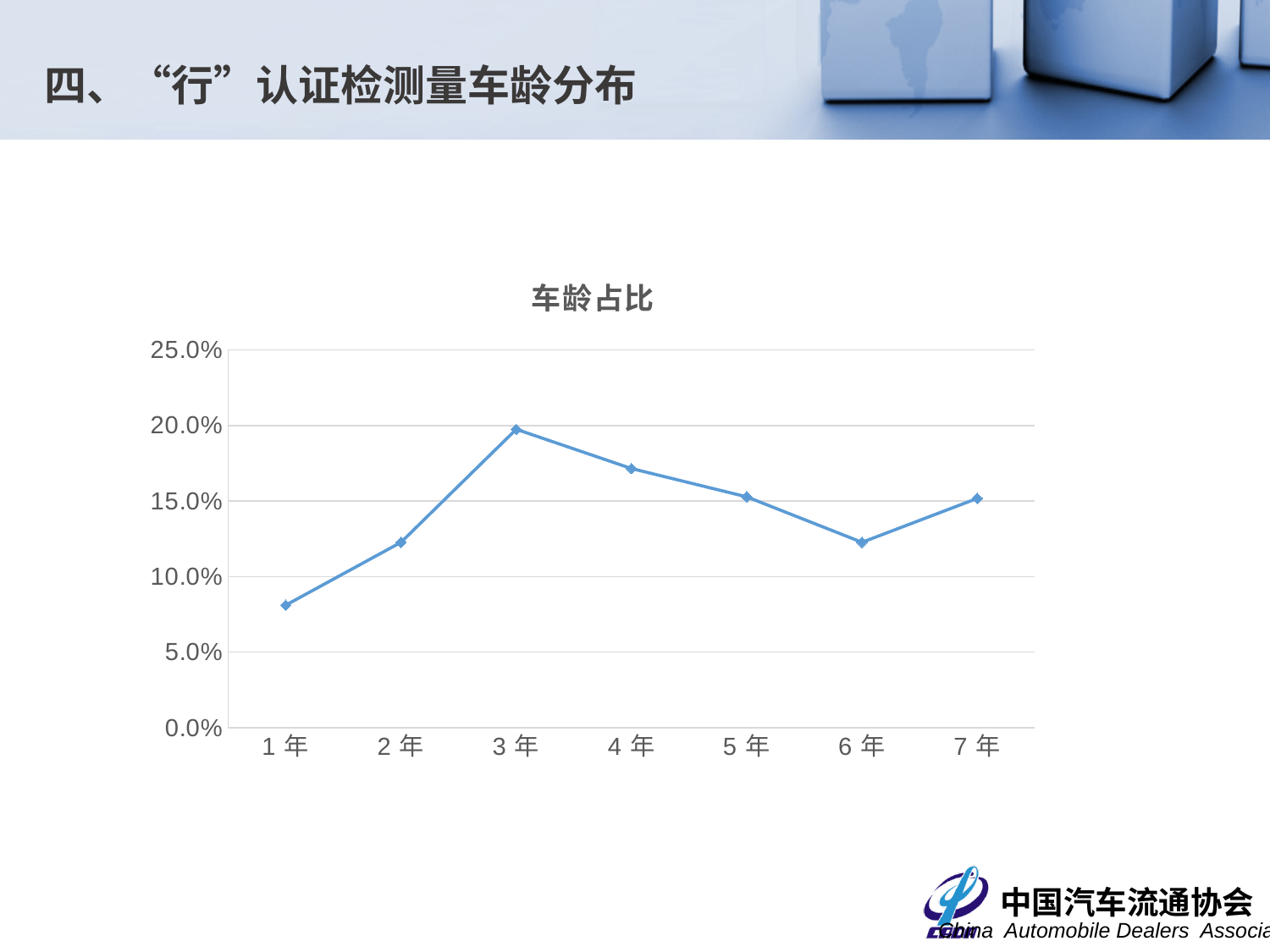

四、“行”认证检测量车龄分布

### Chart: 车龄占比

| Category | 占比 |
|---|---|
| 1年 | 0.08108108108108109 |
| 2年 | 0.12266112266112267 |
| 3年 | 0.19750519750519752 |
| 4年 | 0.17151767151767153 |
| 5年 | 0.15280665280665282 |
| 6年 | 0.12266112266112267 |
| 7年 | 0.15176715176715178 |